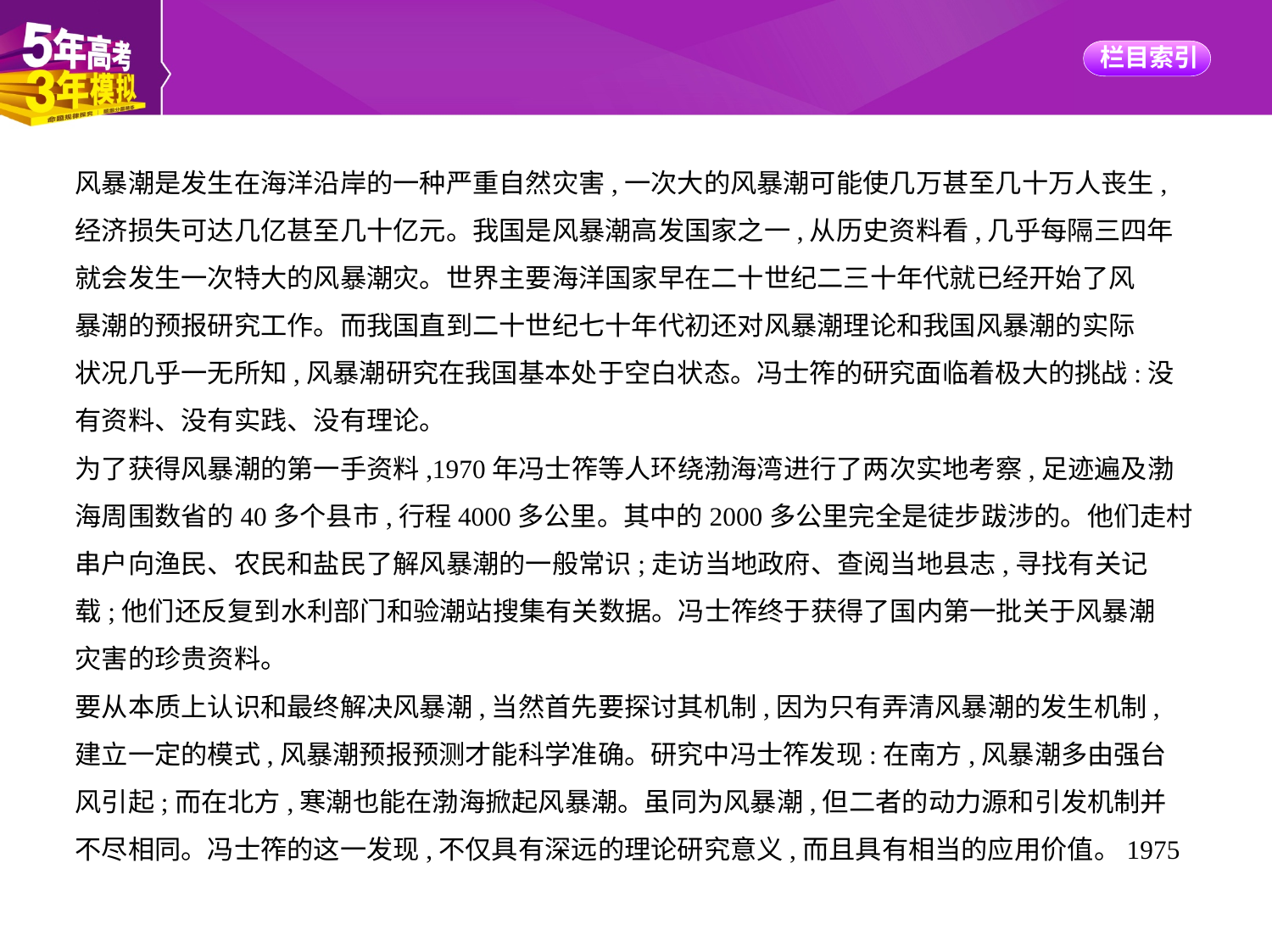

风暴潮是发生在海洋沿岸的一种严重自然灾害,一次大的风暴潮可能使几万甚至几十万人丧生,
经济损失可达几亿甚至几十亿元。我国是风暴潮高发国家之一,从历史资料看,几乎每隔三四年
就会发生一次特大的风暴潮灾。世界主要海洋国家早在二十世纪二三十年代就已经开始了风
暴潮的预报研究工作。而我国直到二十世纪七十年代初还对风暴潮理论和我国风暴潮的实际
状况几乎一无所知,风暴潮研究在我国基本处于空白状态。冯士筰的研究面临着极大的挑战:没
有资料、没有实践、没有理论。
为了获得风暴潮的第一手资料,1970年冯士筰等人环绕渤海湾进行了两次实地考察,足迹遍及渤
海周围数省的40多个县市,行程4000多公里。其中的2000多公里完全是徒步跋涉的。他们走村
串户向渔民、农民和盐民了解风暴潮的一般常识;走访当地政府、查阅当地县志,寻找有关记
载;他们还反复到水利部门和验潮站搜集有关数据。冯士筰终于获得了国内第一批关于风暴潮
灾害的珍贵资料。
要从本质上认识和最终解决风暴潮,当然首先要探讨其机制,因为只有弄清风暴潮的发生机制,
建立一定的模式,风暴潮预报预测才能科学准确。研究中冯士筰发现:在南方,风暴潮多由强台
风引起;而在北方,寒潮也能在渤海掀起风暴潮。虽同为风暴潮,但二者的动力源和引发机制并
不尽相同。冯士筰的这一发现,不仅具有深远的理论研究意义,而且具有相当的应用价值。1975